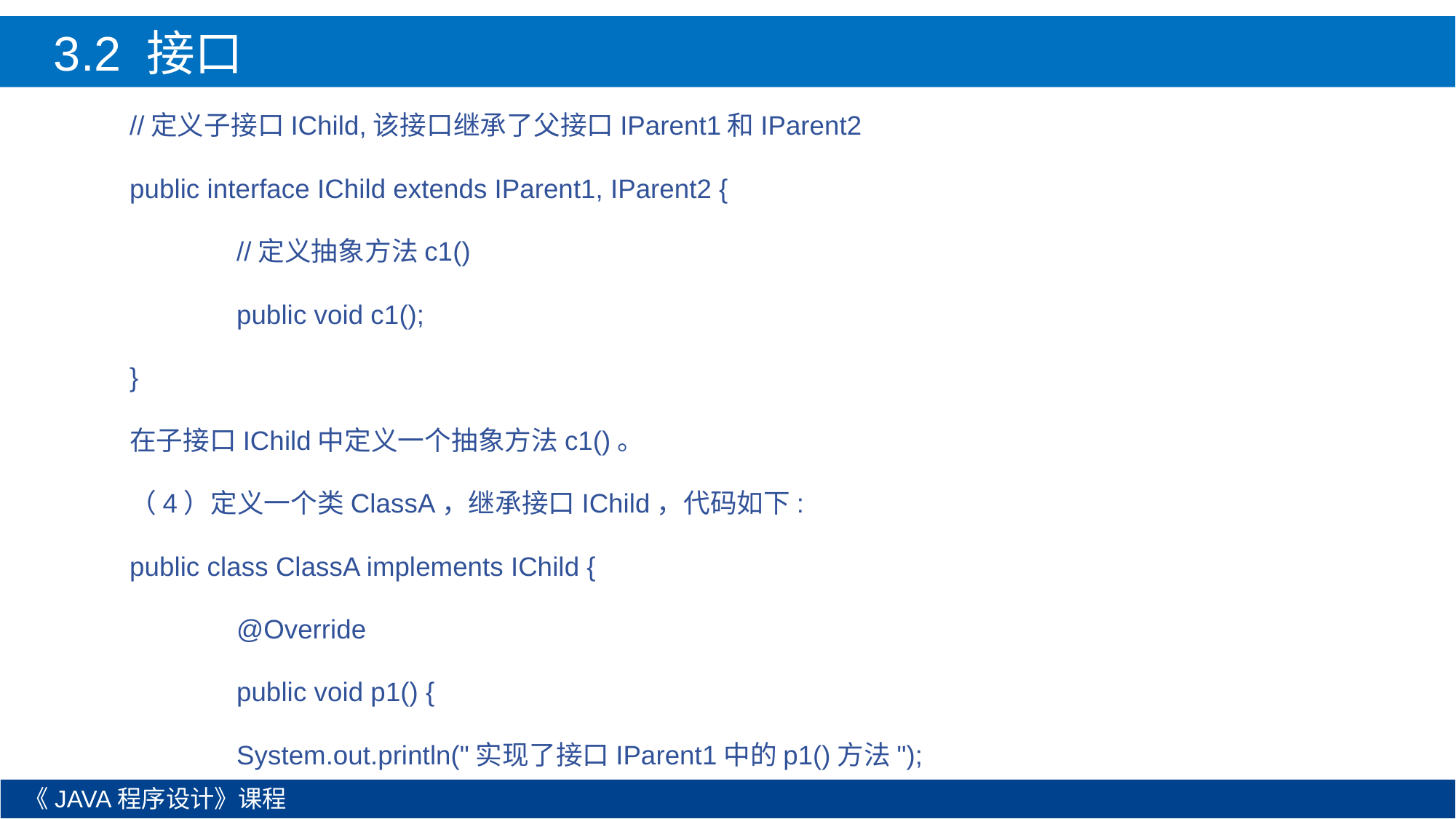

3.2 接口
//定义子接口IChild,该接口继承了父接口IParent1和IParent2
public interface IChild extends IParent1, IParent2 {
	//定义抽象方法c1()
	public void c1();
}
在子接口IChild中定义一个抽象方法c1()。
（4）定义一个类ClassA，继承接口IChild，代码如下:
public class ClassA implements IChild {
	@Override
	public void p1() {
		System.out.println("实现了接口IParent1中的p1()方法");
《JAVA程序设计》课程